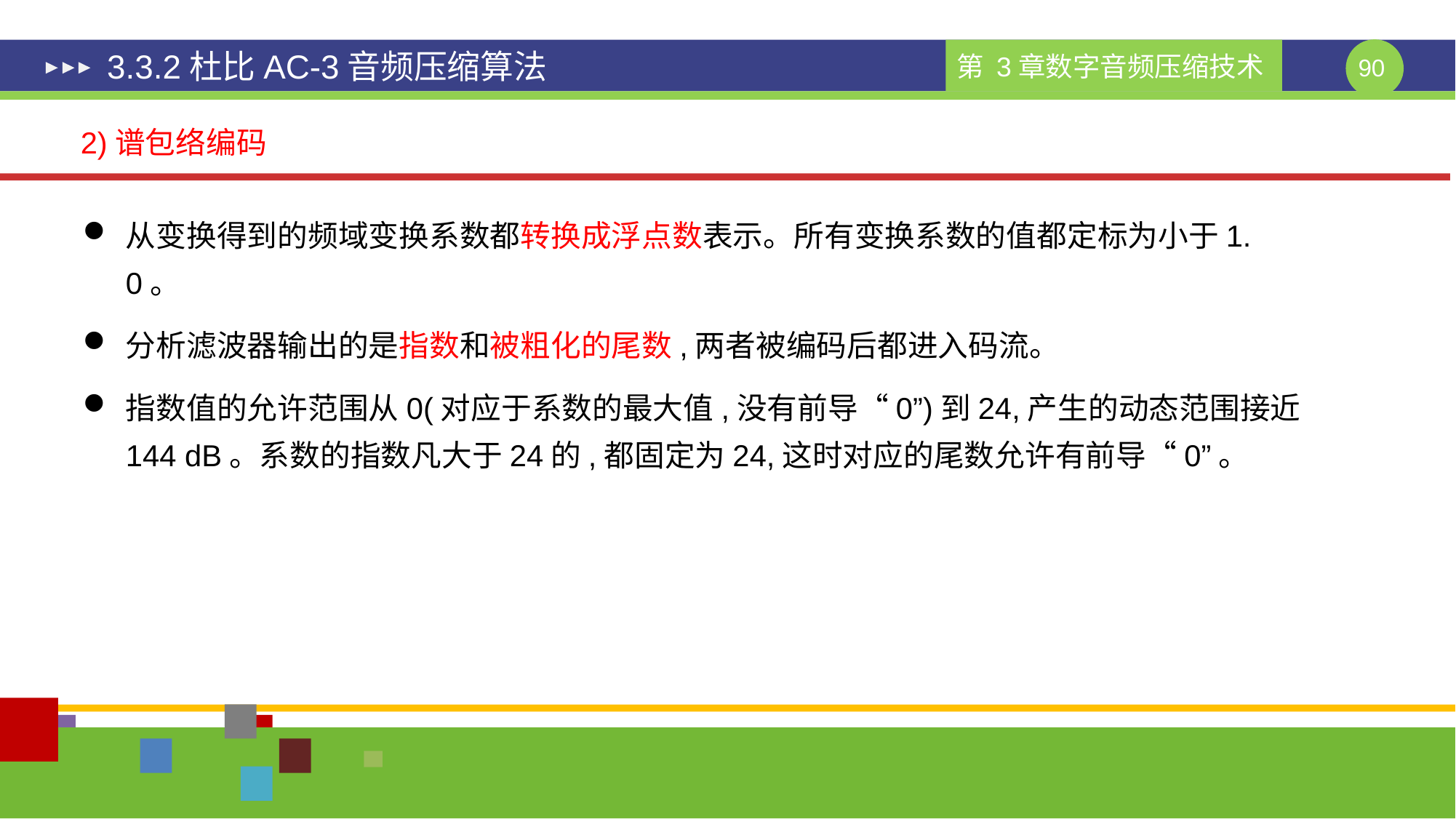

# 3.3.2杜比AC-3音频压缩算法
2)谱包络编码

从变换得到的频域变换系数都转换成浮点数表示。所有变换系数的值都定标为小于1. 0。
分析滤波器输出的是指数和被粗化的尾数,两者被编码后都进入码流。
指数值的允许范围从0(对应于系数的最大值,没有前导“0”)到24,产生的动态范围接近144 dB。系数的指数凡大于24的,都固定为24,这时对应的尾数允许有前导“0”。